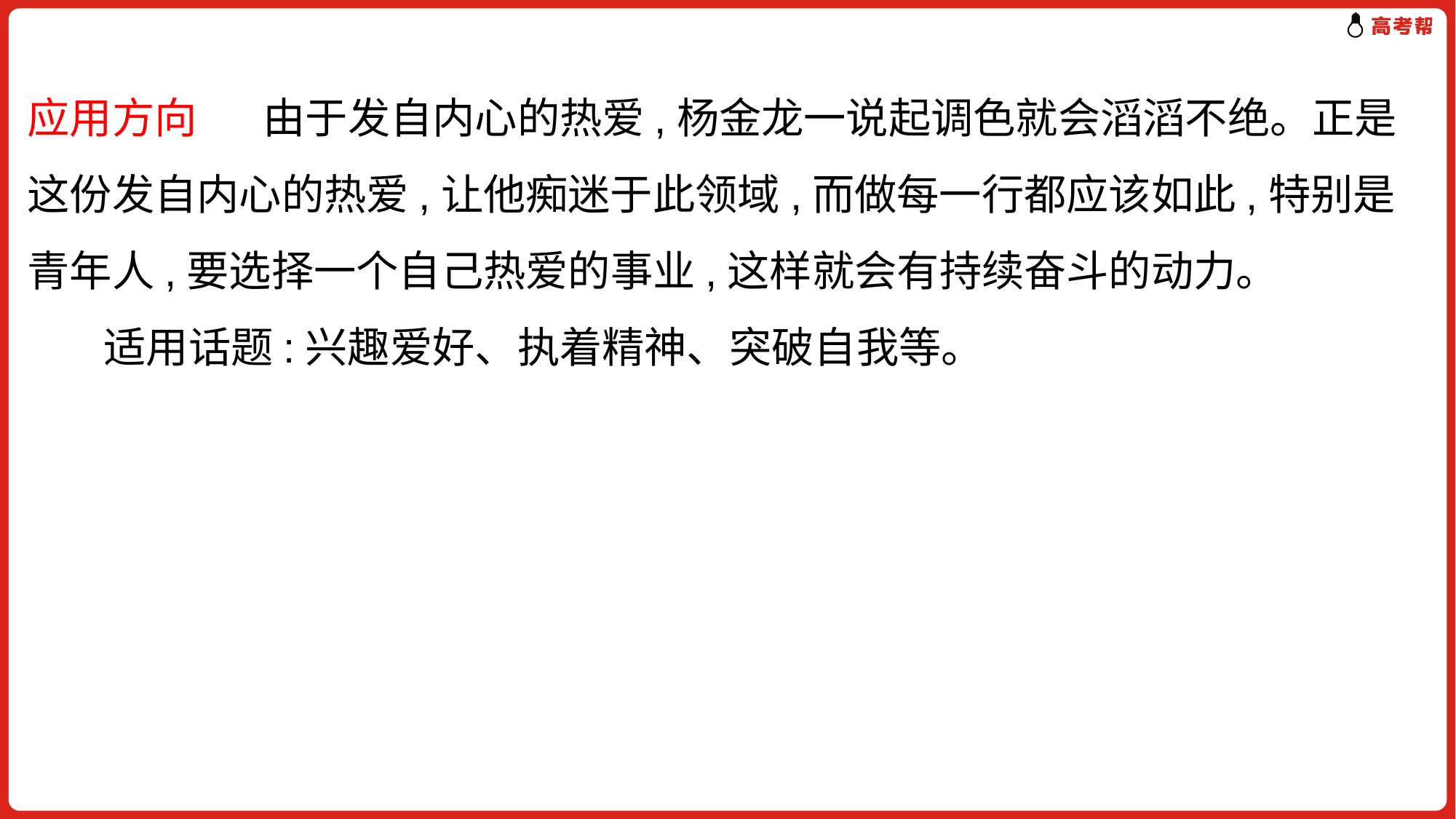

应用方向       由于发自内心的热爱,杨金龙一说起调色就会滔滔不绝。正是这份发自内心的热爱,让他痴迷于此领域,而做每一行都应该如此,特别是青年人,要选择一个自己热爱的事业,这样就会有持续奋斗的动力。
       适用话题:兴趣爱好、执着精神、突破自我等。